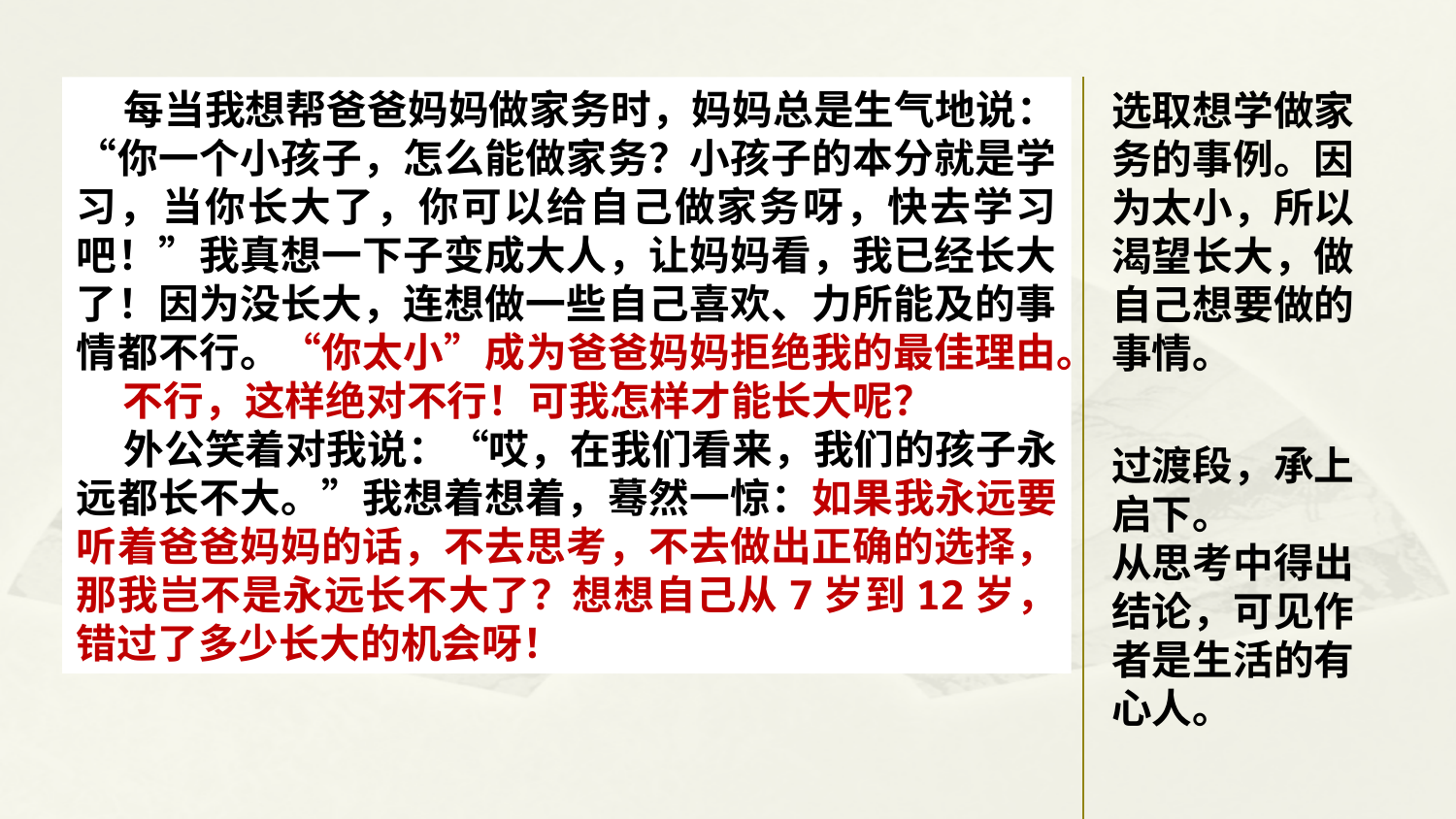

每当我想帮爸爸妈妈做家务时，妈妈总是生气地说：“你一个小孩子，怎么能做家务？小孩子的本分就是学习，当你长大了，你可以给自己做家务呀，快去学习吧！”我真想一下子变成大人，让妈妈看，我已经长大了！因为没长大，连想做一些自己喜欢、力所能及的事情都不行。“你太小”成为爸爸妈妈拒绝我的最佳理由。
    不行，这样绝对不行！可我怎样才能长大呢？
    外公笑着对我说：“哎，在我们看来，我们的孩子永远都长不大。”我想着想着，蓦然一惊：如果我永远要听着爸爸妈妈的话，不去思考，不去做出正确的选择，那我岂不是永远长不大了？想想自己从7岁到12岁，错过了多少长大的机会呀！
选取想学做家务的事例。因为太小，所以渴望长大，做自己想要做的事情。
过渡段，承上启下。
从思考中得出结论，可见作者是生活的有心人。